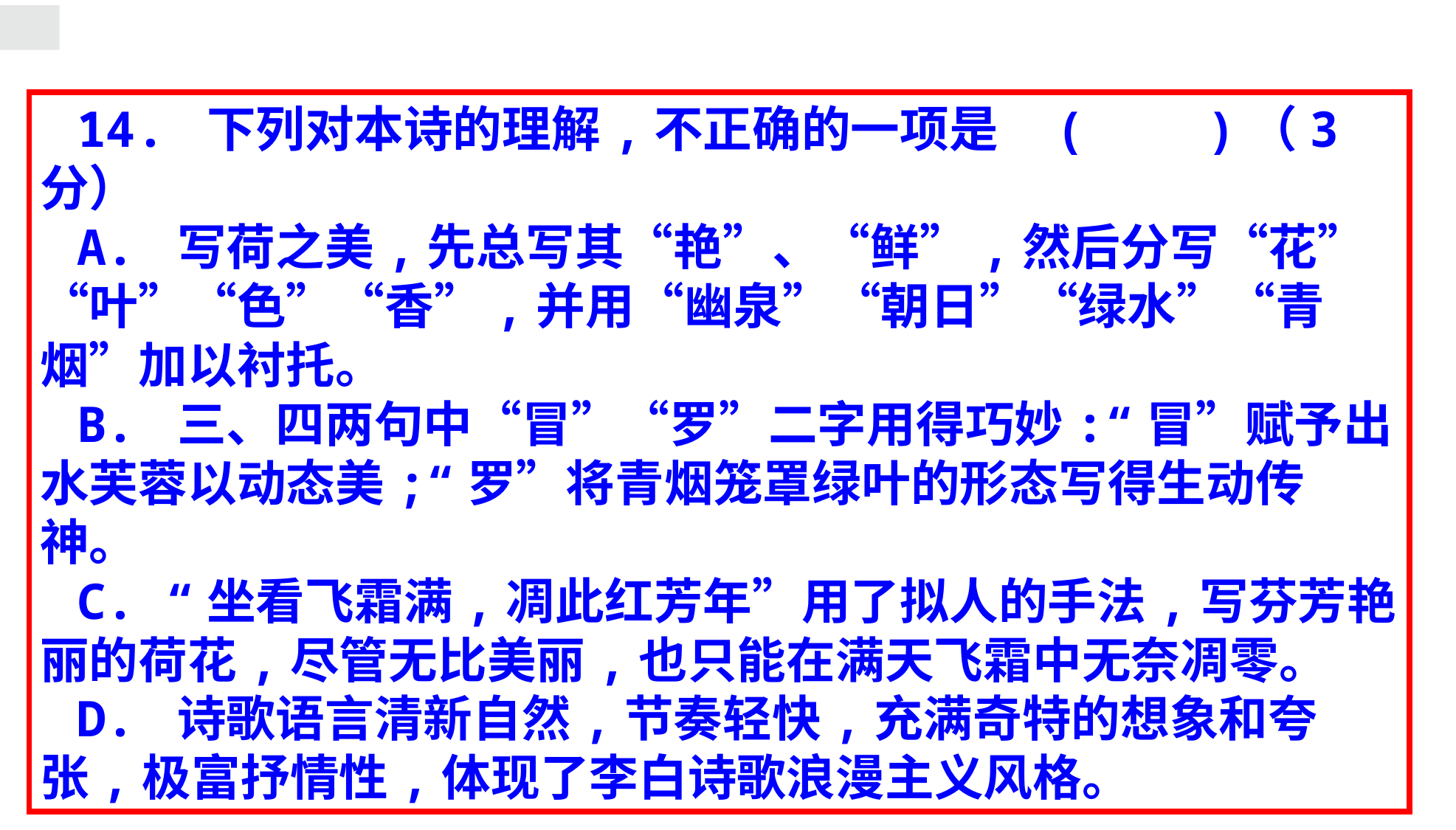

14. 下列对本诗的理解,不正确的一项是    (　　)（3分）
A. 写荷之美,先总写其“艳”、“鲜”,然后分写“花”“叶”“色”“香”,并用“幽泉”“朝日”“绿水”“青烟”加以衬托。
B. 三、四两句中“冒”“罗”二字用得巧妙:“冒”赋予出水芙蓉以动态美;“罗”将青烟笼罩绿叶的形态写得生动传神。
C. “坐看飞霜满,凋此红芳年”用了拟人的手法,写芬芳艳丽的荷花,尽管无比美丽,也只能在满天飞霜中无奈凋零。
D. 诗歌语言清新自然,节奏轻快,充满奇特的想象和夸张,极富抒情性,体现了李白诗歌浪漫主义风格。